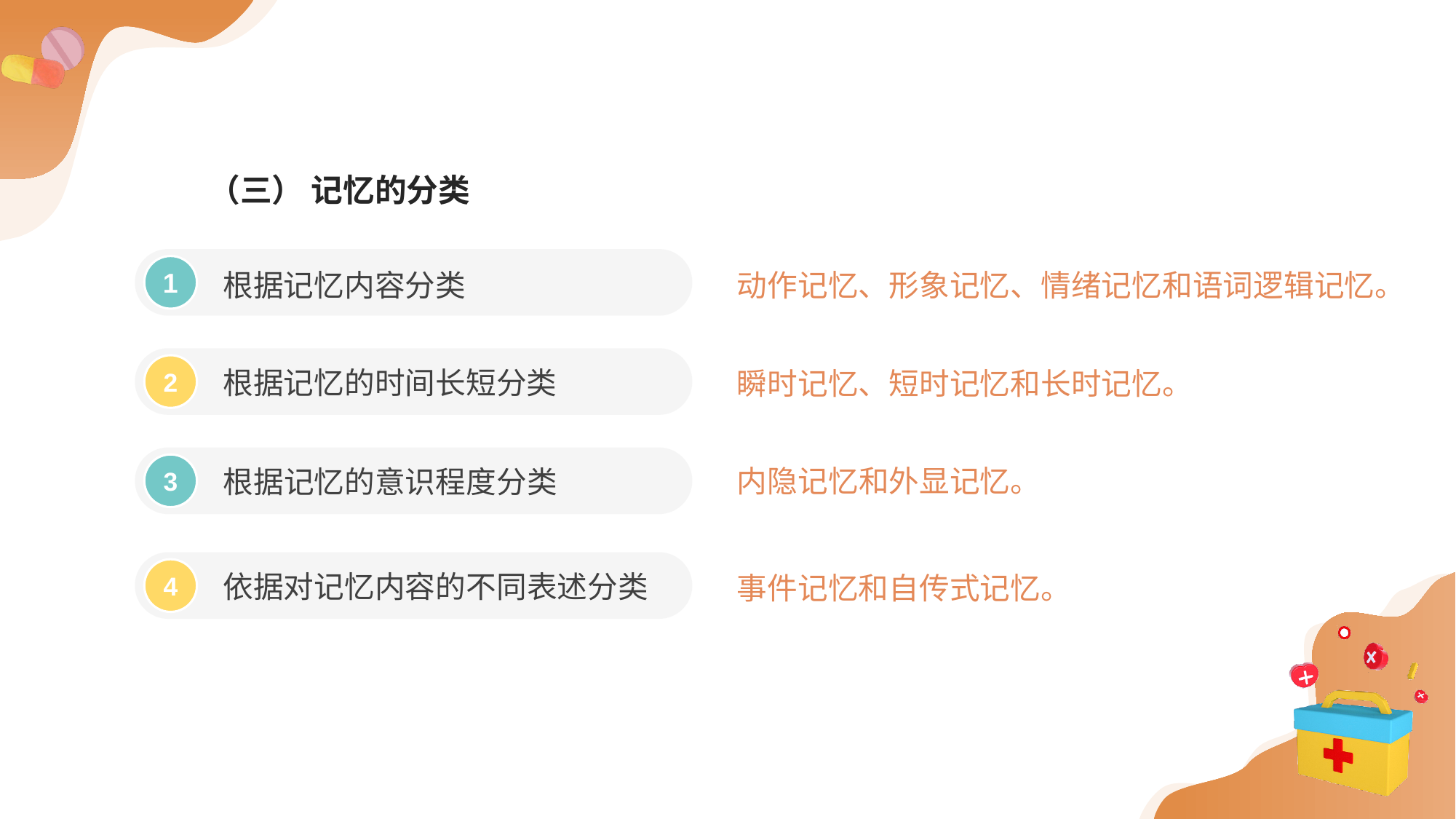

（三） 记忆的分类
根据记忆内容分类
动作记忆、形象记忆、情绪记忆和语词逻辑记忆。

1
根据记忆的时间长短分类
瞬时记忆、短时记忆和长时记忆。

2
内隐记忆和外显记忆。
根据记忆的意识程度分类

3
依据对记忆内容的不同表述分类
事件记忆和自传式记忆。

4